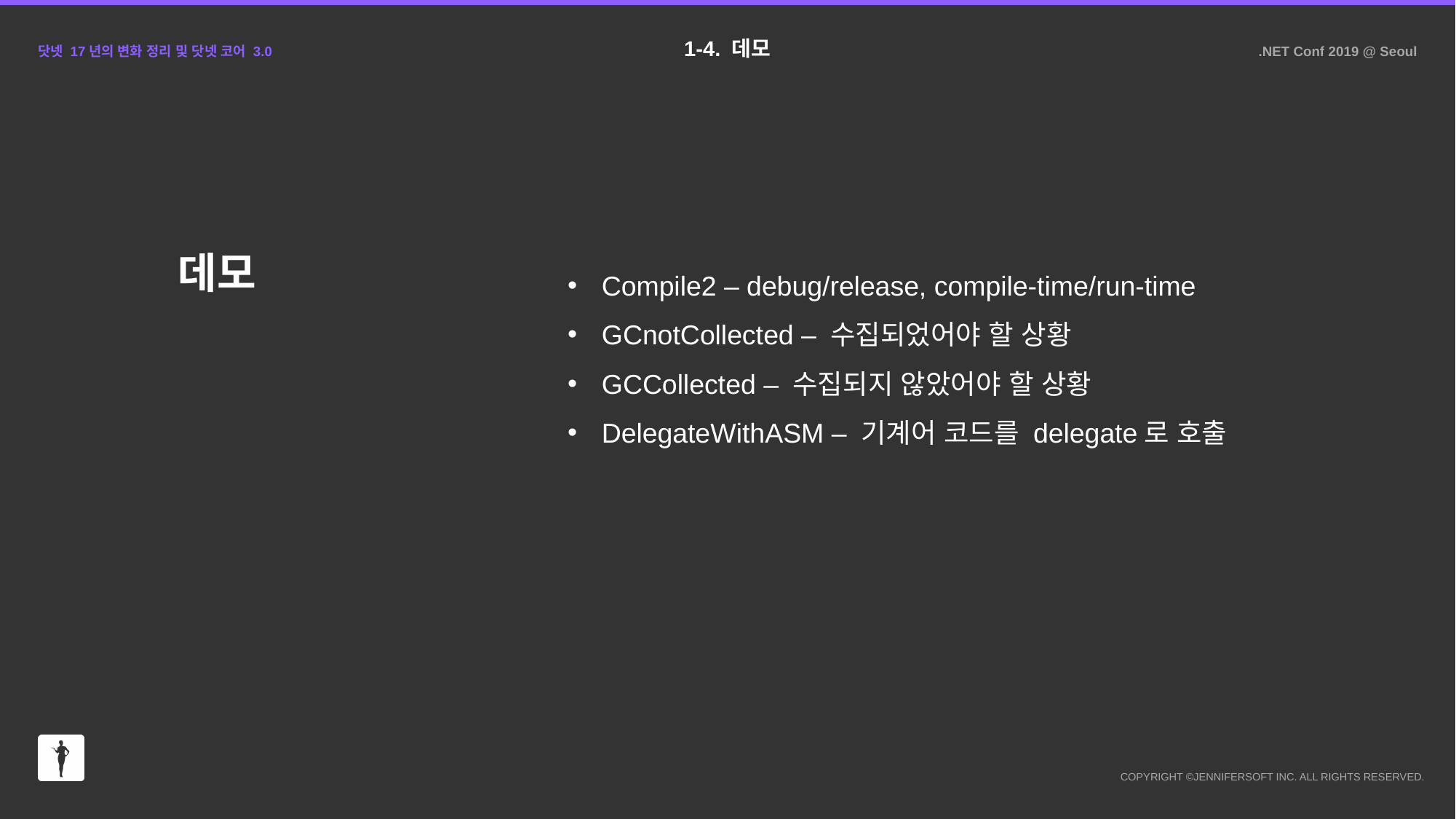

1-4. 데모
데모
Compile2 – debug/release, compile-time/run-time
GCnotCollected – 수집되었어야 할 상황
GCCollected – 수집되지 않았어야 할 상황
DelegateWithASM – 기계어 코드를 delegate로 호출